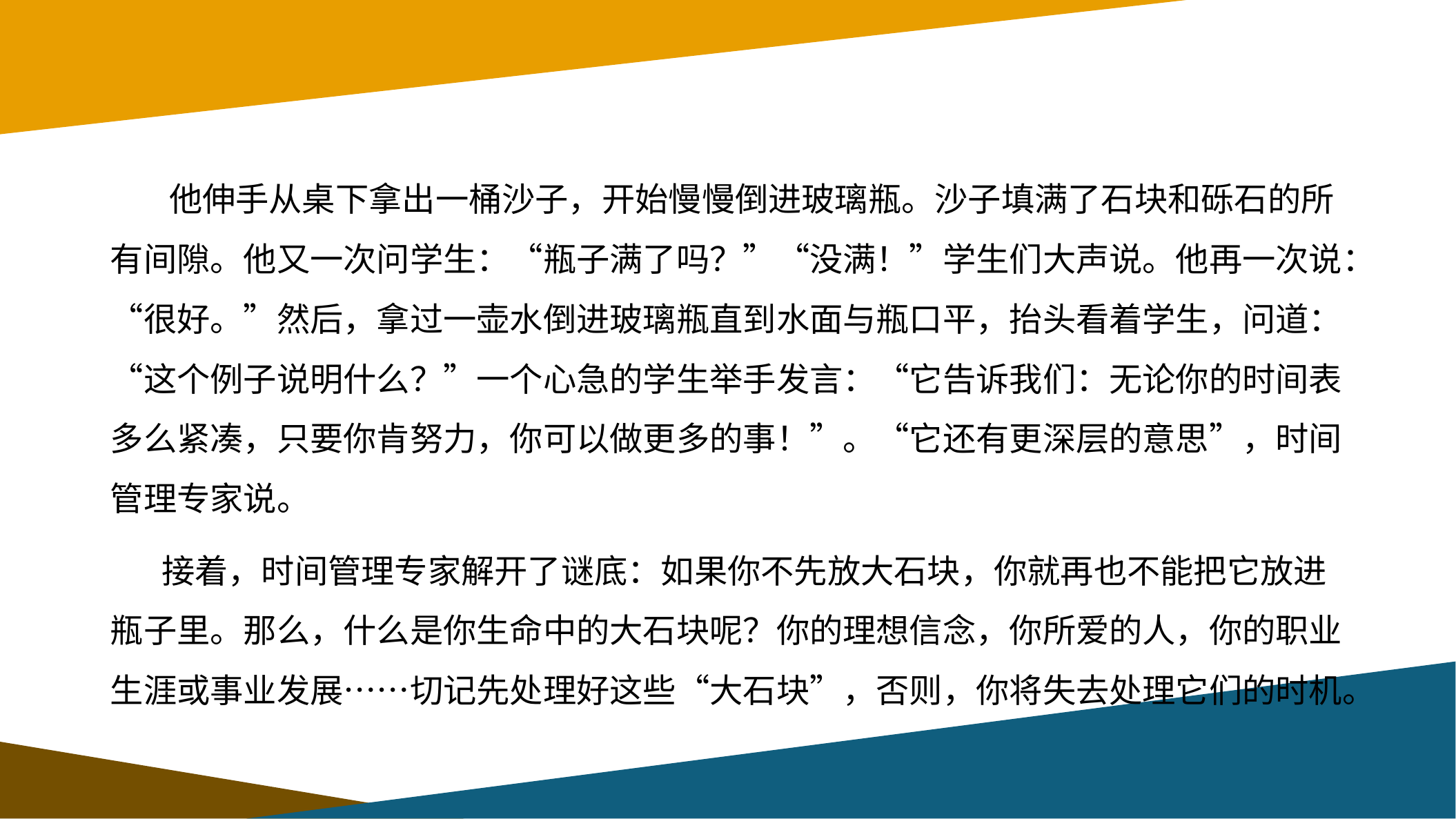

他伸手从桌下拿出一桶沙子，开始慢慢倒进玻璃瓶。沙子填满了石块和砾石的所有间隙。他又一次问学生：“瓶子满了吗？”“没满！”学生们大声说。他再一次说：“很好。”然后，拿过一壶水倒进玻璃瓶直到水面与瓶口平，抬头看着学生，问道：“这个例子说明什么？”一个心急的学生举手发言：“它告诉我们：无论你的时间表多么紧凑，只要你肯努力，你可以做更多的事！”。“它还有更深层的意思”，时间管理专家说。
      接着，时间管理专家解开了谜底：如果你不先放大石块，你就再也不能把它放进瓶子里。那么，什么是你生命中的大石块呢？你的理想信念，你所爱的人，你的职业生涯或事业发展……切记先处理好这些“大石块”，否则，你将失去处理它们的时机。